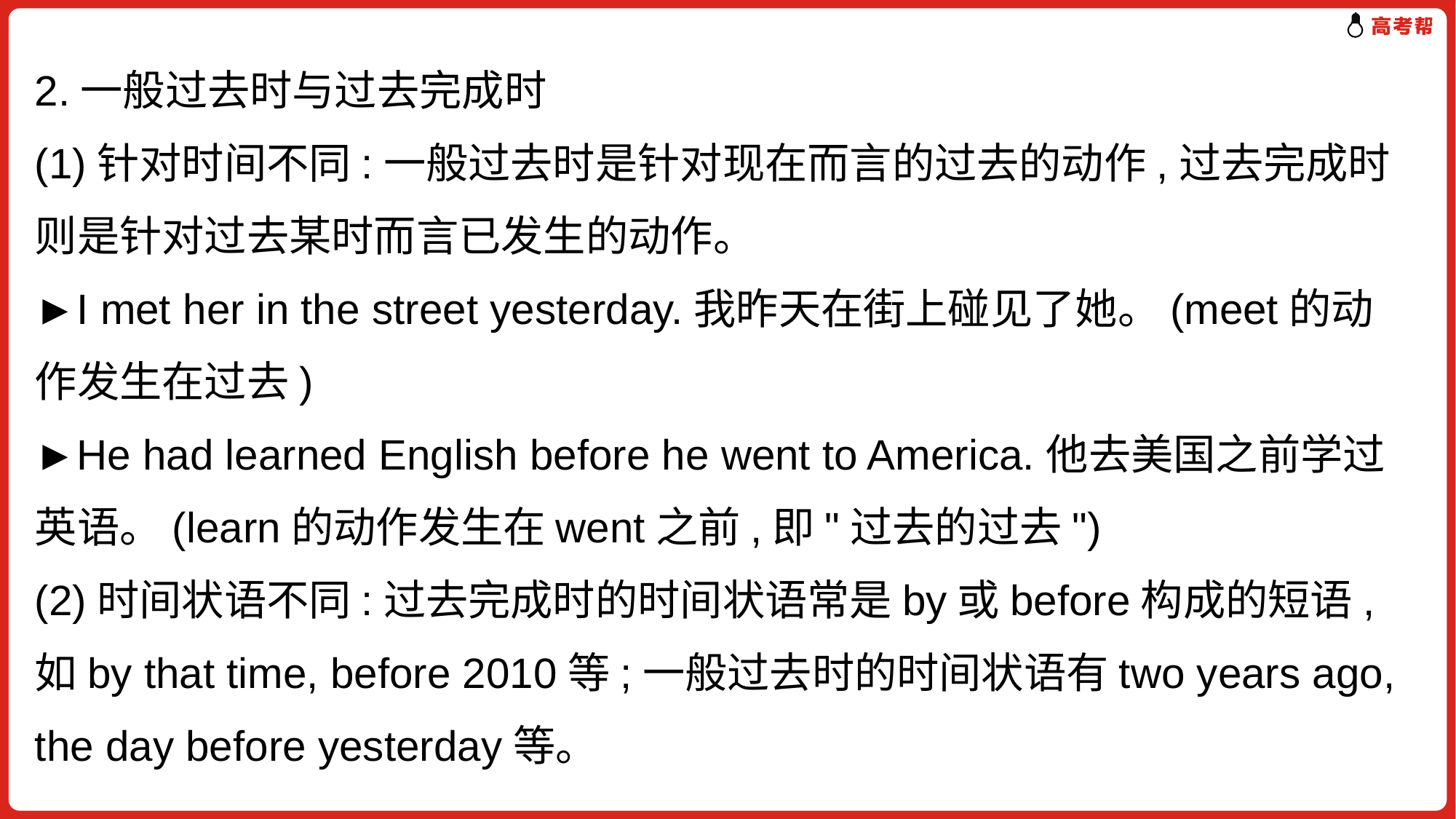

2.一般过去时与过去完成时
(1)针对时间不同:一般过去时是针对现在而言的过去的动作,过去完成时则是针对过去某时而言已发生的动作。
►I met her in the street yesterday.我昨天在街上碰见了她。(meet的动作发生在过去)
►He had learned English before he went to America.他去美国之前学过英语。(learn的动作发生在went之前,即"过去的过去")
(2)时间状语不同:过去完成时的时间状语常是by或before构成的短语,如by that time, before 2010等;一般过去时的时间状语有two years ago, the day before yesterday等。